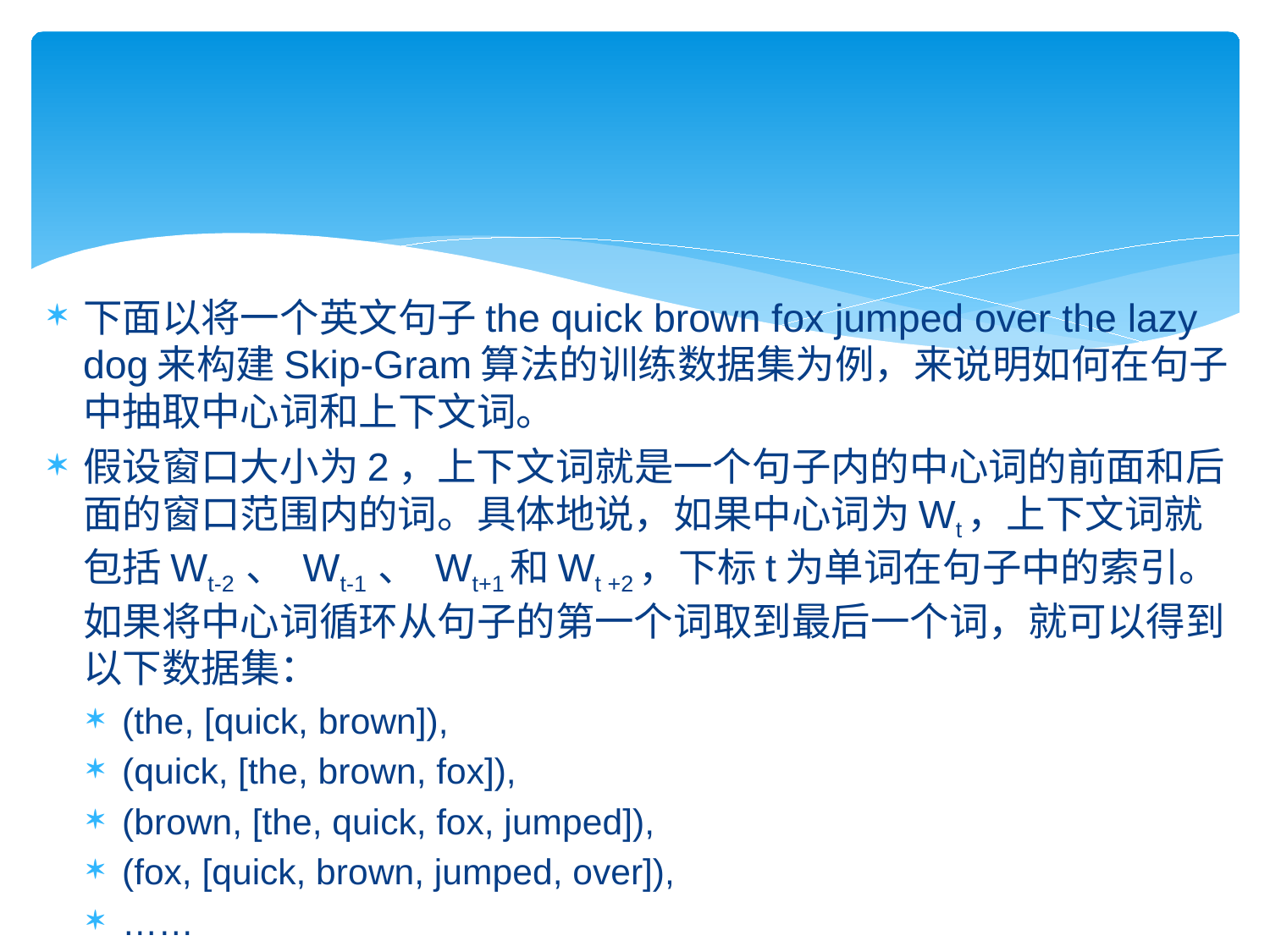

下面以将一个英文句子the quick brown fox jumped over the lazy dog来构建Skip-Gram算法的训练数据集为例，来说明如何在句子中抽取中心词和上下文词。
假设窗口大小为2，上下文词就是一个句子内的中心词的前面和后面的窗口范围内的词。具体地说，如果中心词为Wt，上下文词就包括Wt-2 、 Wt-1 、 Wt+1和Wt +2，下标t为单词在句子中的索引。如果将中心词循环从句子的第一个词取到最后一个词，就可以得到以下数据集：
(the, [quick, brown]),
(quick, [the, brown, fox]),
(brown, [the, quick, fox, jumped]),
(fox, [quick, brown, jumped, over]),
……